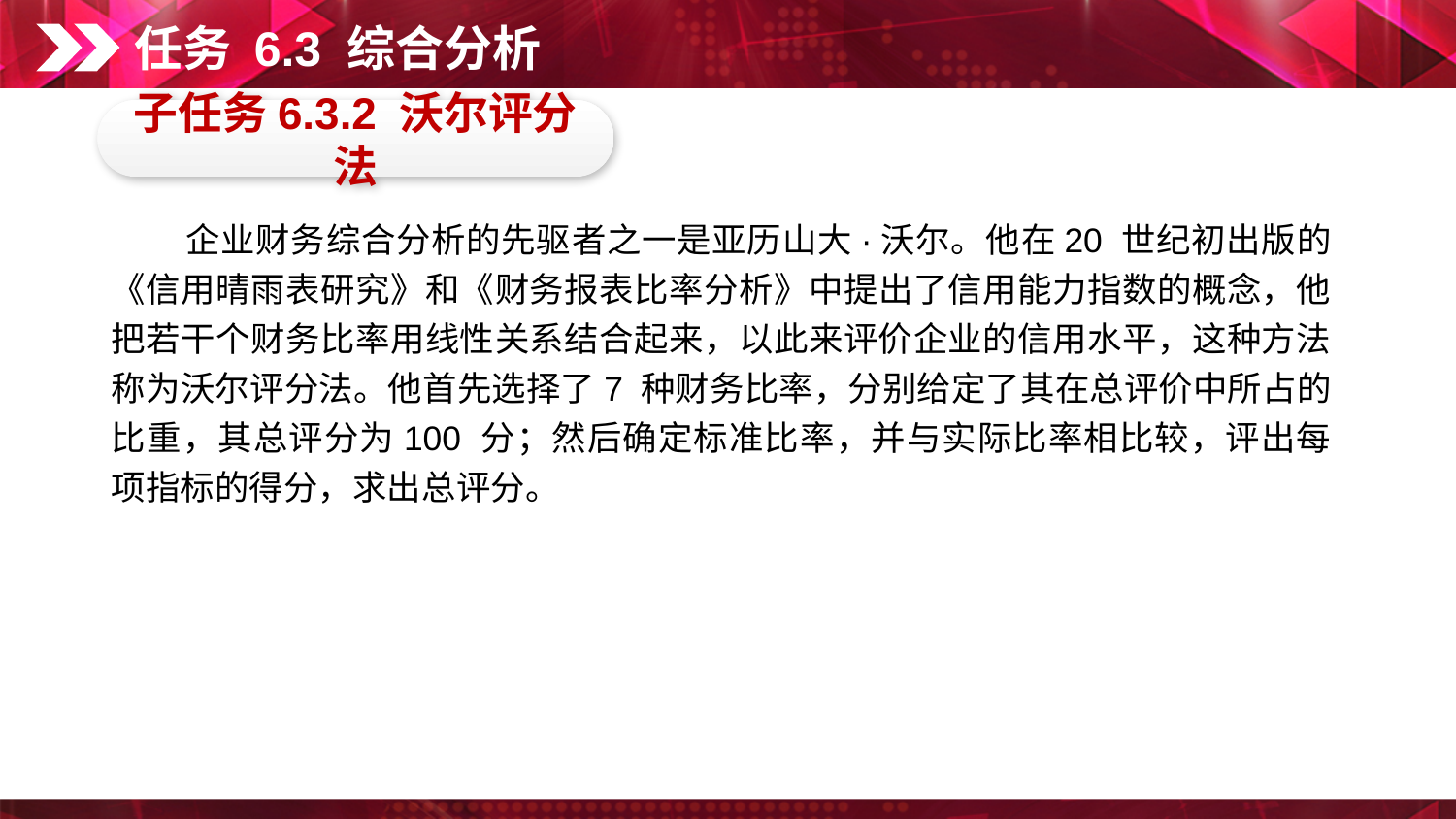

任务 6.3 综合分析

子任务6.3.2 沃尔评分法
　　企业财务综合分析的先驱者之一是亚历山大·沃尔。他在20 世纪初出版的《信用晴雨表研究》和《财务报表比率分析》中提出了信用能力指数的概念，他把若干个财务比率用线性关系结合起来，以此来评价企业的信用水平，这种方法称为沃尔评分法。他首先选择了7 种财务比率，分别给定了其在总评价中所占的比重，其总评分为100 分；然后确定标准比率，并与实际比率相比较，评出每项指标的得分，求出总评分。